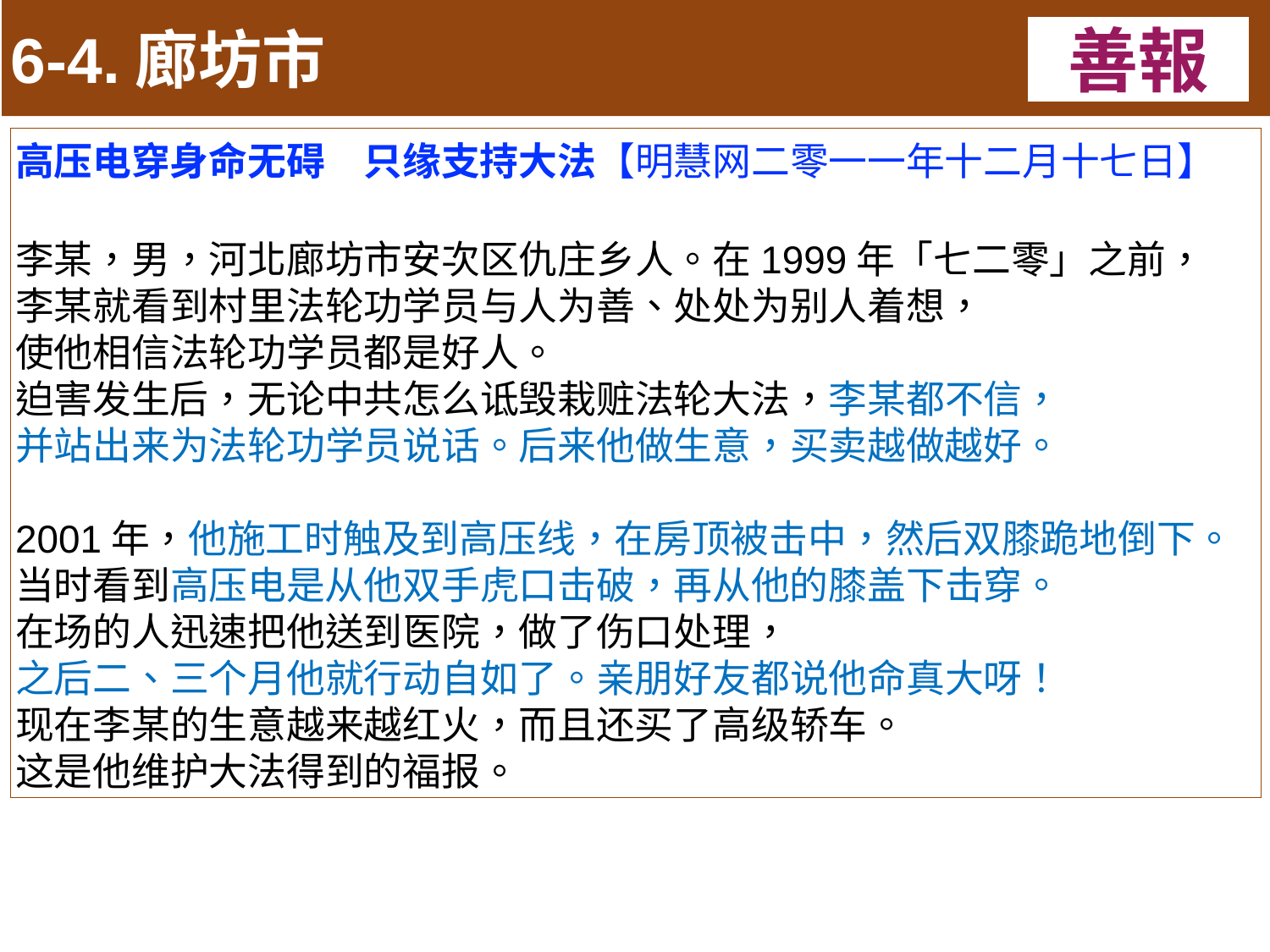

6-4.廊坊市
善報
11-3. XX市官員惡報實例
高压电穿身命无碍　只缘支持大法【明慧网二零一一年十二月十七日】

李某，男，河北廊坊市安次区仇庄乡人。在1999年「七二零」之前，
李某就看到村里法轮功学员与人为善、处处为别人着想，
使他相信法轮功学员都是好人。
迫害发生后，无论中共怎么诋毁栽赃法轮大法，李某都不信，
并站出来为法轮功学员说话。后来他做生意，买卖越做越好。

2001年，他施工时触及到高压线，在房顶被击中，然后双膝跪地倒下。
当时看到高压电是从他双手虎口击破，再从他的膝盖下击穿。
在场的人迅速把他送到医院，做了伤口处理，
之后二、三个月他就行动自如了。亲朋好友都说他命真大呀！
现在李某的生意越来越红火，而且还买了高级轿车。
这是他维护大法得到的福报。